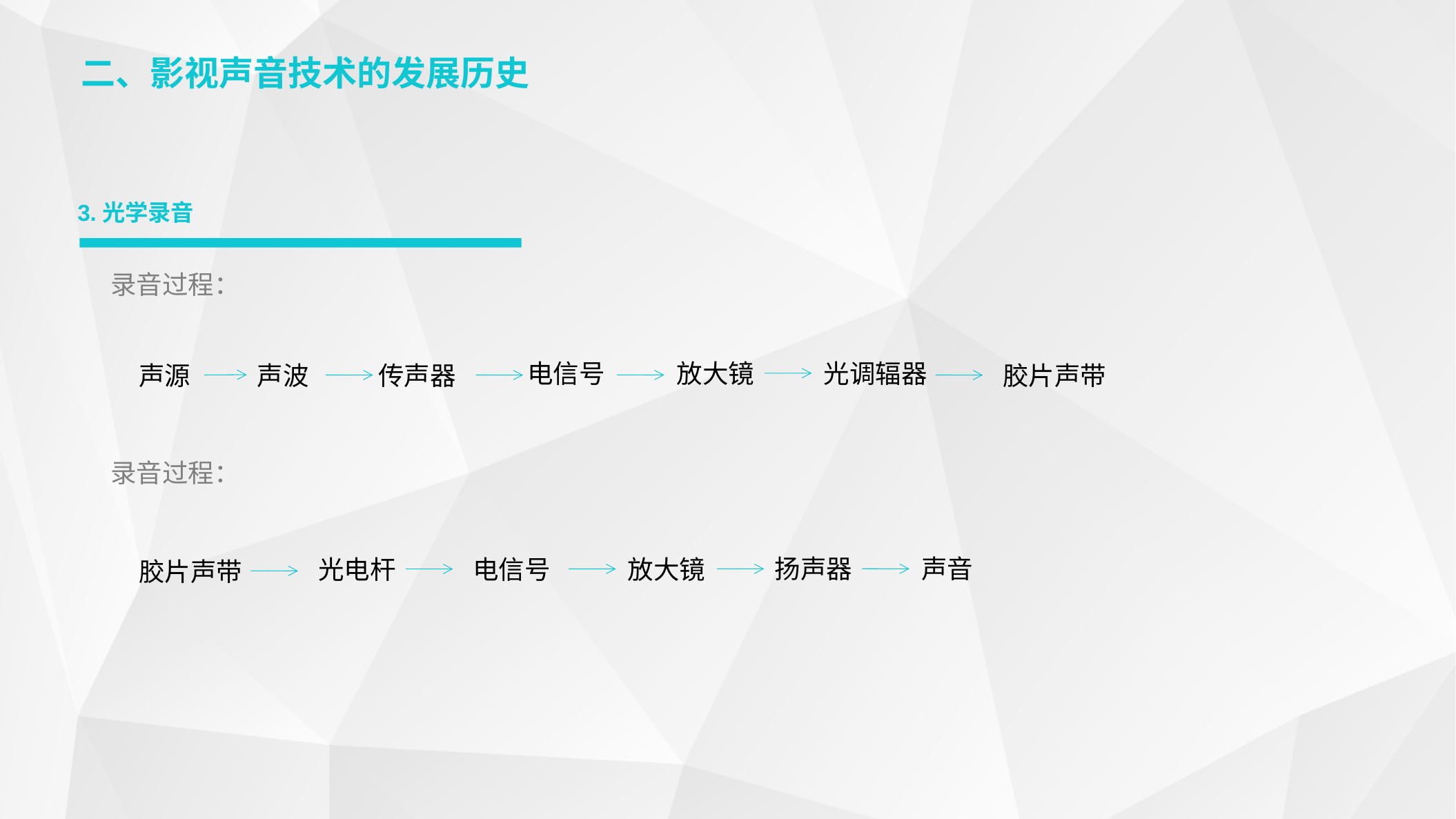

二、影视声音技术的发展历史
3.光学录音

录音过程：
光调辐器
电信号
放大镜
声波
传声器
声源
胶片声带
录音过程：
声音
扬声器
电信号
光电杆
放大镜
胶片声带